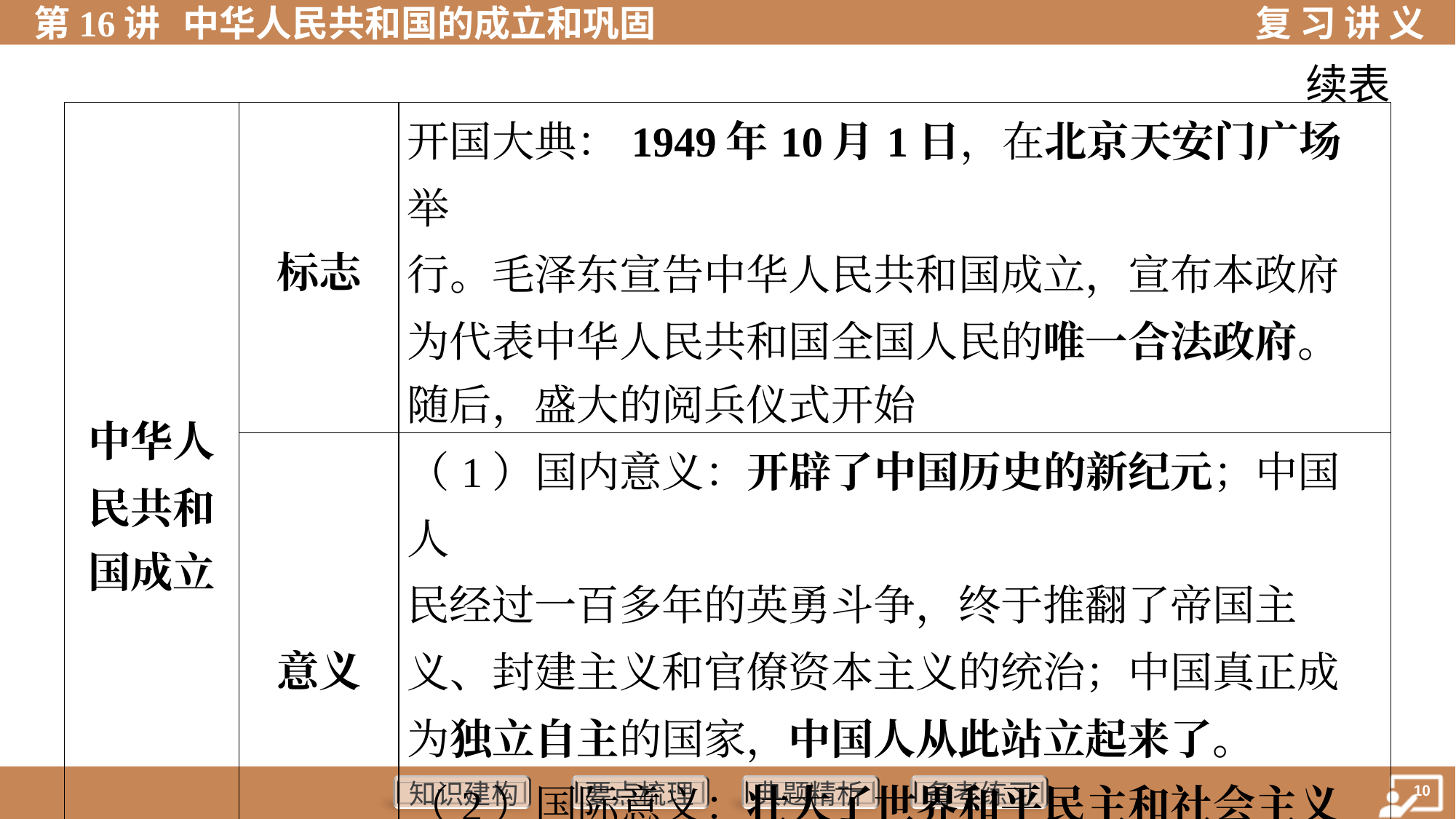

续表
| 中华人 民共和 国成立 | 标志 | 开国大典：1949年10月1日，在北京天安门广场举 行。毛泽东宣告中华人民共和国成立，宣布本政府 为代表中华人民共和国全国人民的唯一合法政府。 随后，盛大的阅兵仪式开始 |  |
| --- | --- | --- | --- |
|  | 意义 | （1）国内意义：开辟了中国历史的新纪元；中国人 民经过一百多年的英勇斗争，终于推翻了帝国主 义、封建主义和官僚资本主义的统治；中国真正成 为独立自主的国家，中国人从此站立起来了。 （2）国际意义：壮大了世界和平民主和社会主义的力量 |  |